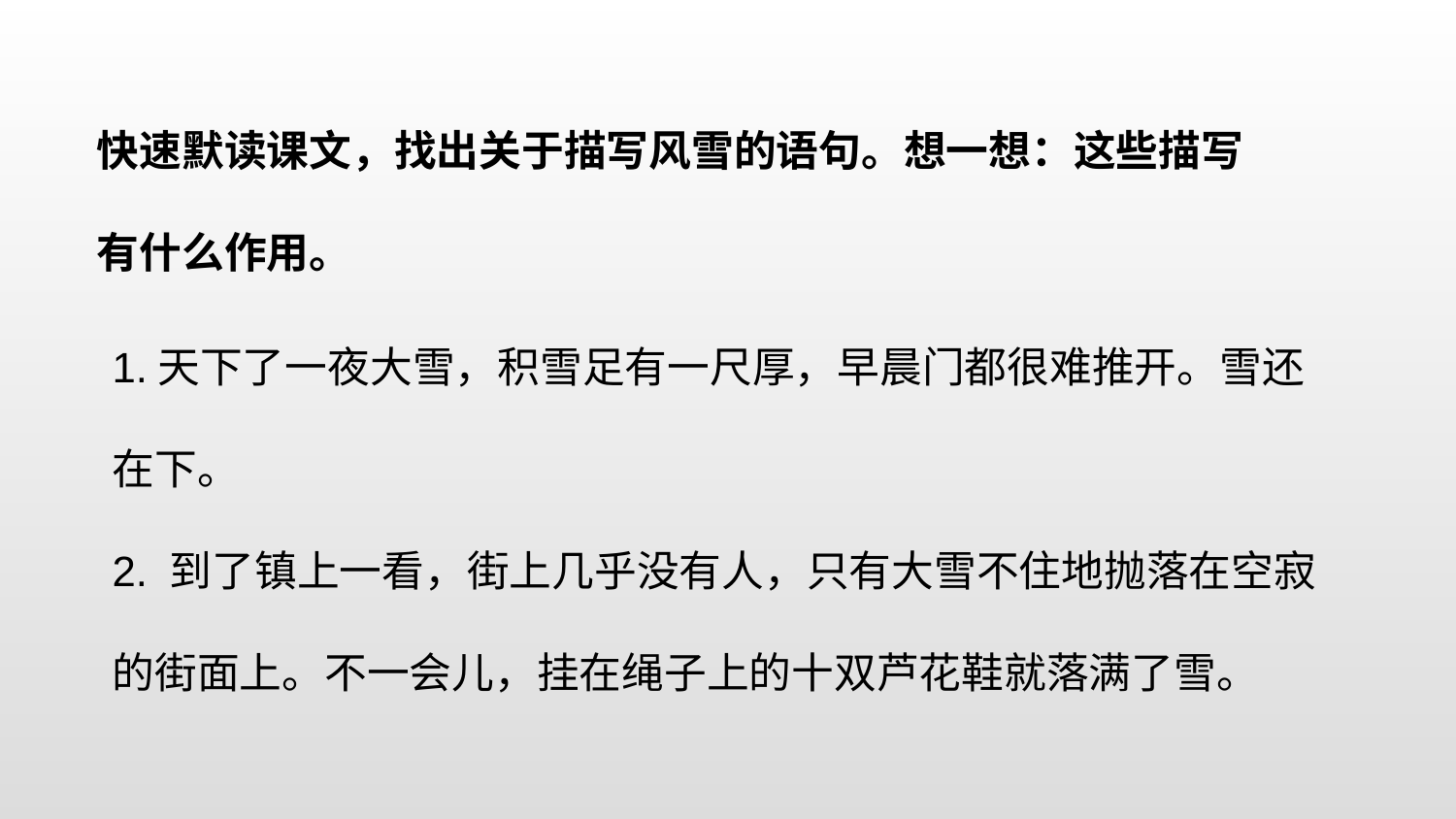

快速默读课文，找出关于描写风雪的语句。想一想：这些描写有什么作用。
1.天下了一夜大雪，积雪足有一尺厚，早晨门都很难推开。雪还在下。
2. 到了镇上一看，街上几乎没有人，只有大雪不住地抛落在空寂的街面上。不一会儿，挂在绳子上的十双芦花鞋就落满了雪。